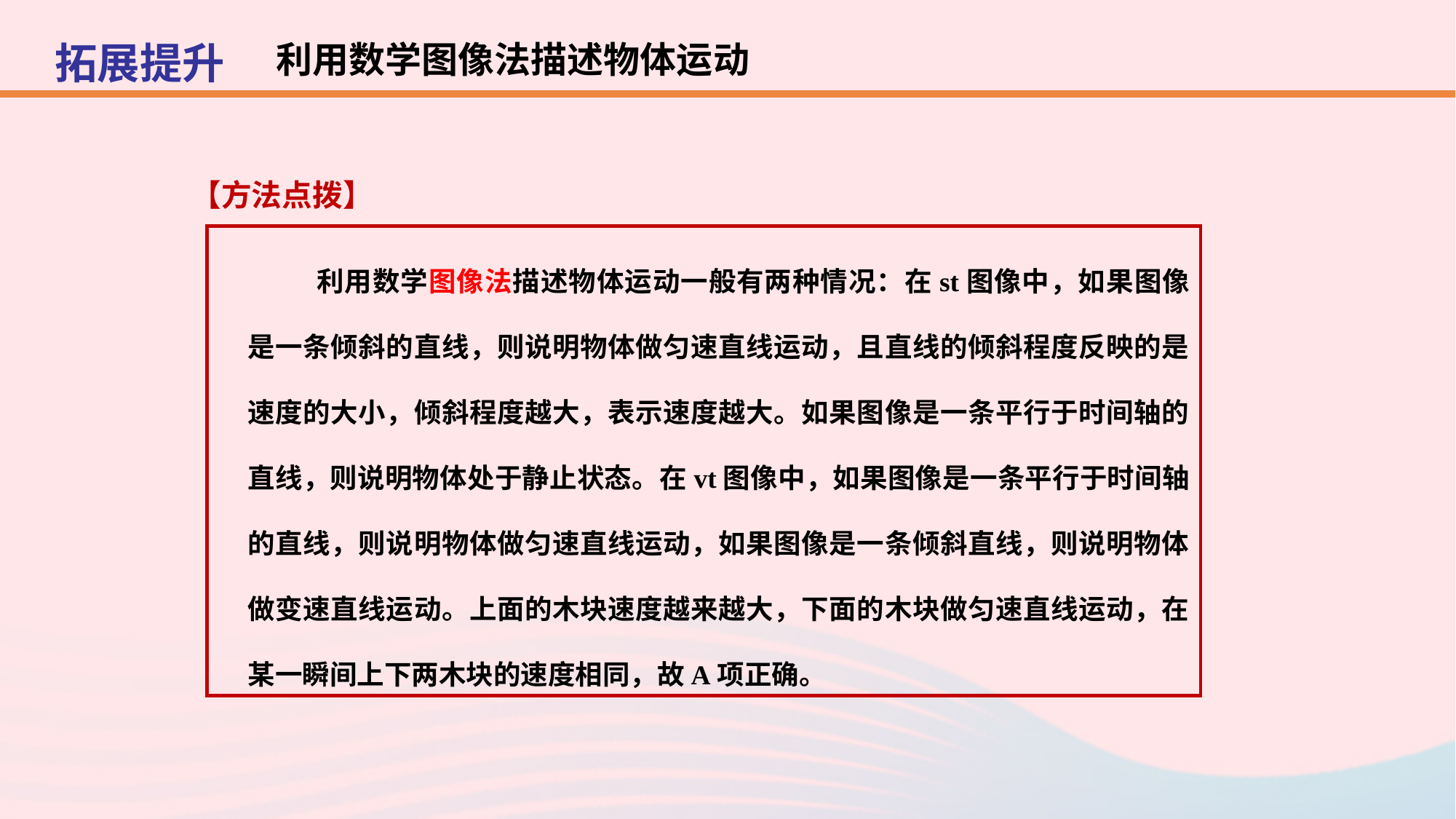

拓展提升
利用数学图像法描述物体运动
【方法点拨】
 利用数学图像法描述物体运动一般有两种情况：在s­t图像中，如果图像是一条倾斜的直线，则说明物体做匀速直线运动，且直线的倾斜程度反映的是速度的大小，倾斜程度越大，表示速度越大。如果图像是一条平行于时间轴的直线，则说明物体处于静止状态。在v­t图像中，如果图像是一条平行于时间轴的直线，则说明物体做匀速直线运动，如果图像是一条倾斜直线，则说明物体做变速直线运动。上面的木块速度越来越大，下面的木块做匀速直线运动，在某一瞬间上下两木块的速度相同，故A项正确。